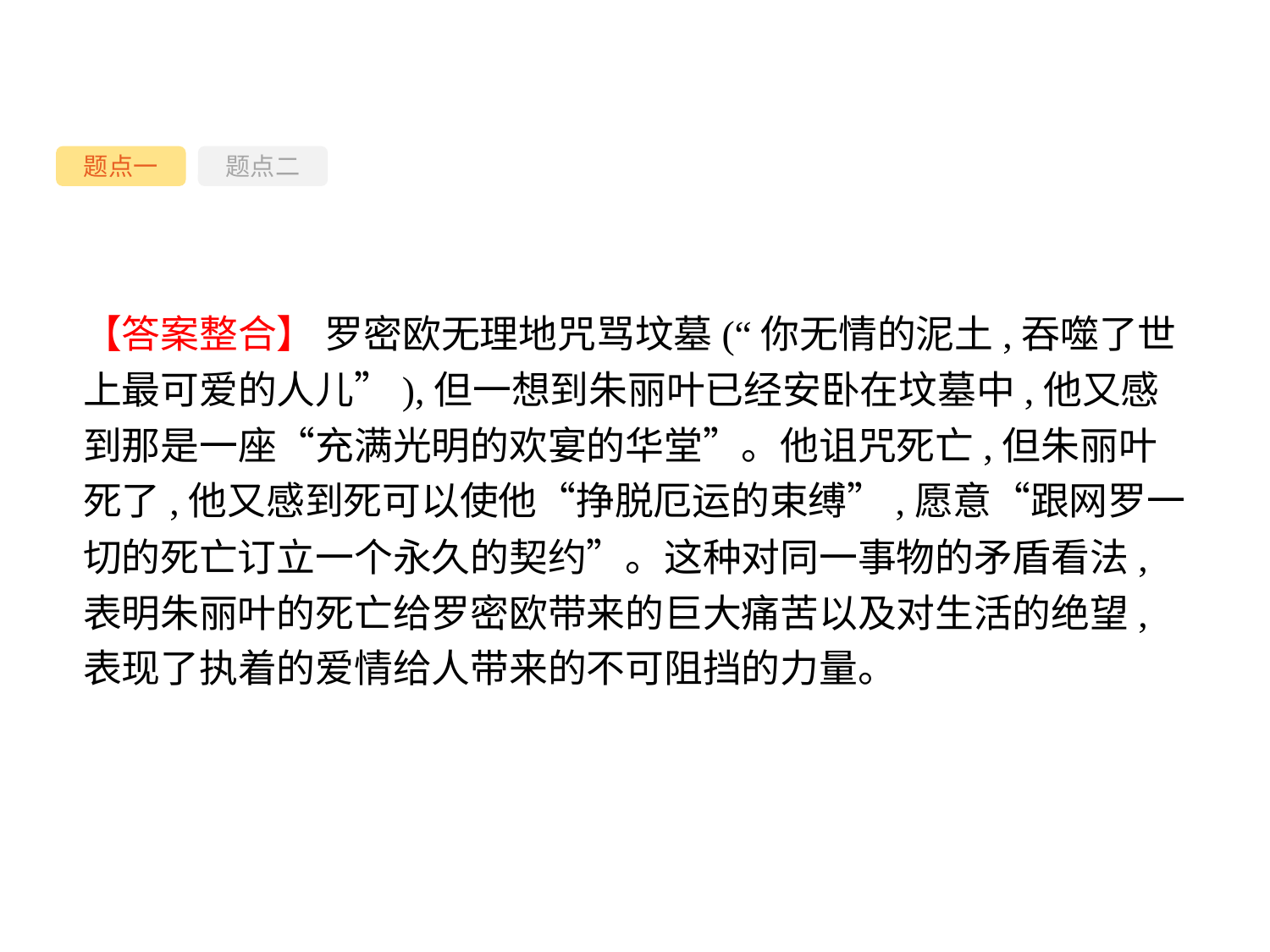

题点一
题点二
【答案整合】 罗密欧无理地咒骂坟墓(“你无情的泥土,吞噬了世上最可爱的人儿”),但一想到朱丽叶已经安卧在坟墓中,他又感到那是一座“充满光明的欢宴的华堂”。他诅咒死亡,但朱丽叶死了,他又感到死可以使他“挣脱厄运的束缚”,愿意“跟网罗一切的死亡订立一个永久的契约”。这种对同一事物的矛盾看法,表明朱丽叶的死亡给罗密欧带来的巨大痛苦以及对生活的绝望,表现了执着的爱情给人带来的不可阻挡的力量。
-33-